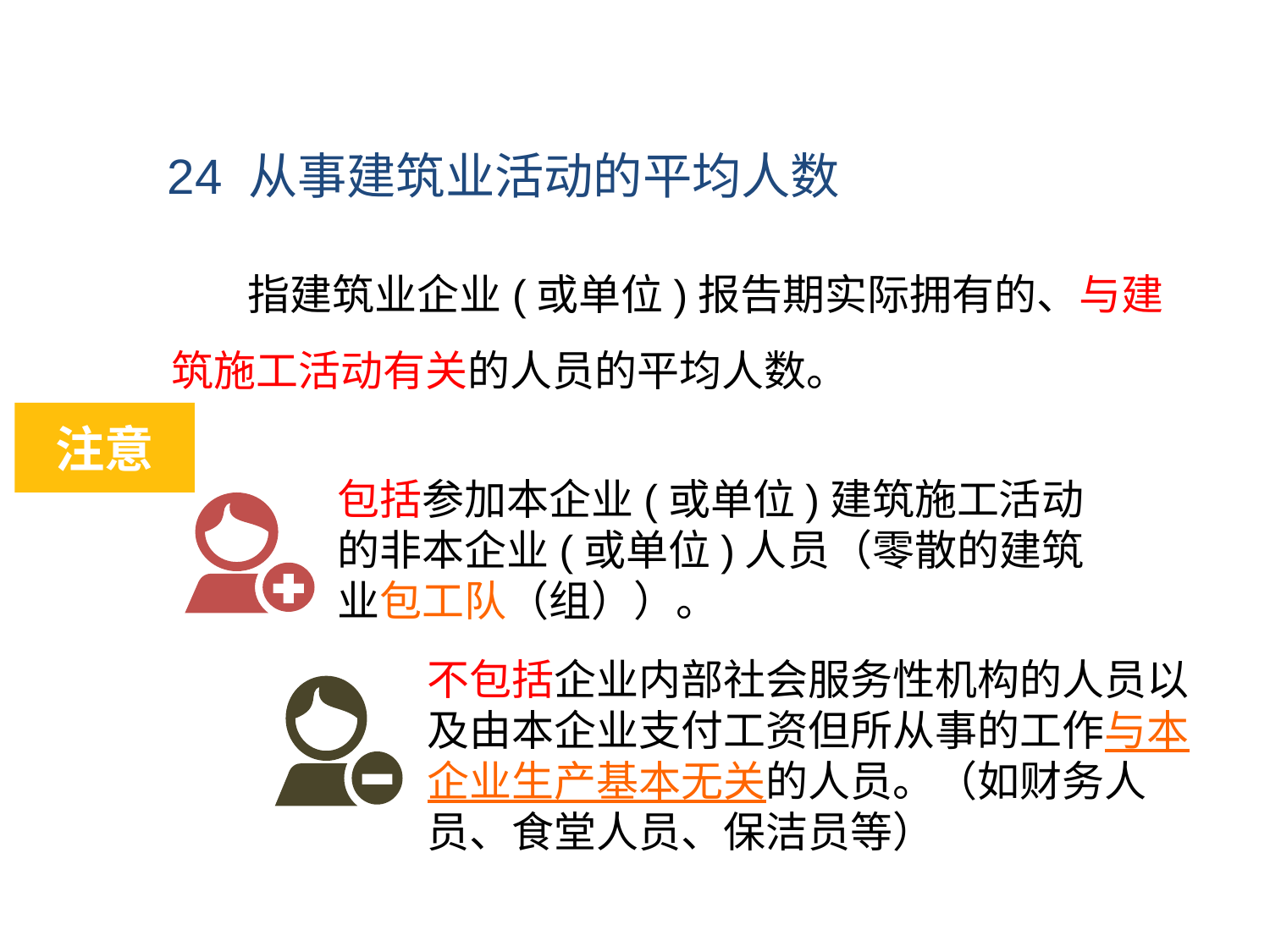

24 从事建筑业活动的平均人数
       指建筑业企业(或单位)报告期实际拥有的、与建筑施工活动有关的人员的平均人数。
注意
包括参加本企业(或单位)建筑施工活动的非本企业(或单位)人员（零散的建筑业包工队（组））。

不包括企业内部社会服务性机构的人员以及由本企业支付工资但所从事的工作与本企业生产基本无关的人员。（如财务人员、食堂人员、保洁员等）